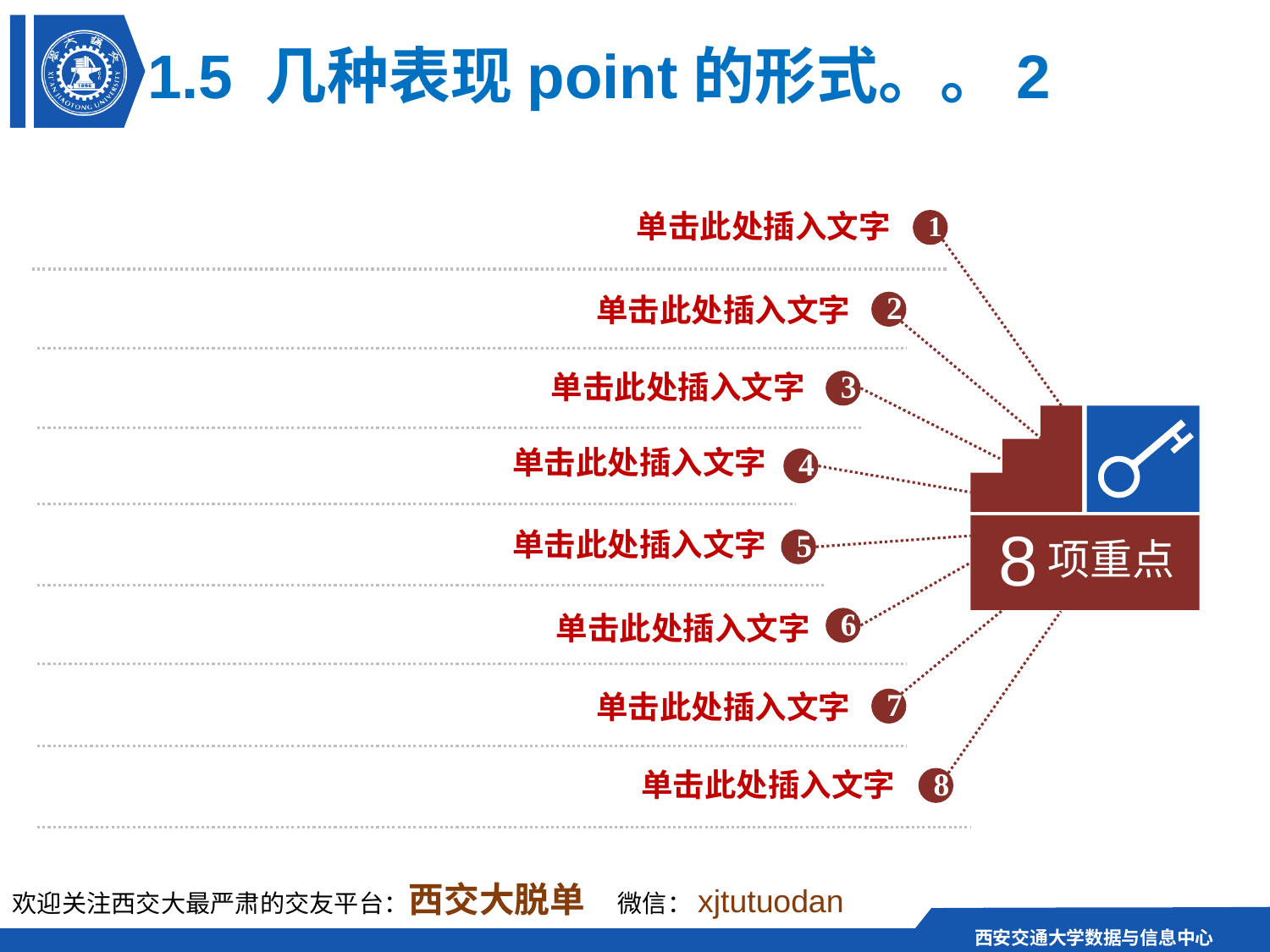

1.5 几种表现point的形式。。2
单击此处插入文字
1
单击此处插入文字
2
单击此处插入文字
3

8

项重点
单击此处插入文字
4
单击此处插入文字
5
单击此处插入文字
6
单击此处插入文字
7
单击此处插入文字
8
欢迎关注西交大最严肃的交友平台：西交大脱单    微信：xjtutuodan